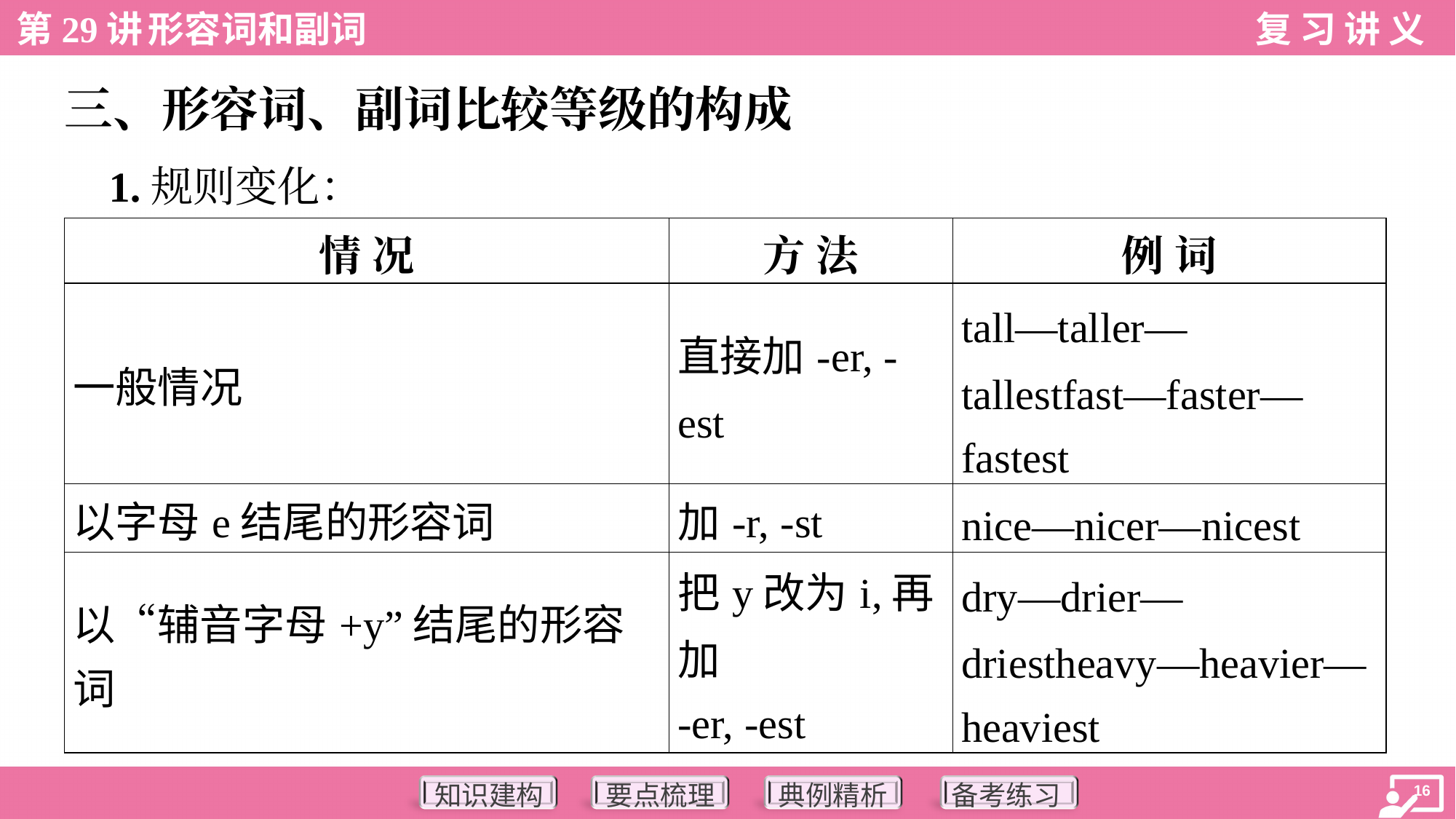

三、形容词、副词比较等级的构成
    1.规则变化：
| 情 况 | 方 法 | 例 词 |
| --- | --- | --- |
| 一般情况 | 直接加-er, -est | tall—taller— tallestfast—faster— fastest |
| 以字母e结尾的形容词 | 加-r, -st | nice—nicer—nicest |
| 以“辅音字母+y”结尾的形容词 | 把y改为i,再加 -er, -est | dry—drier— driestheavy—heavier— heaviest |